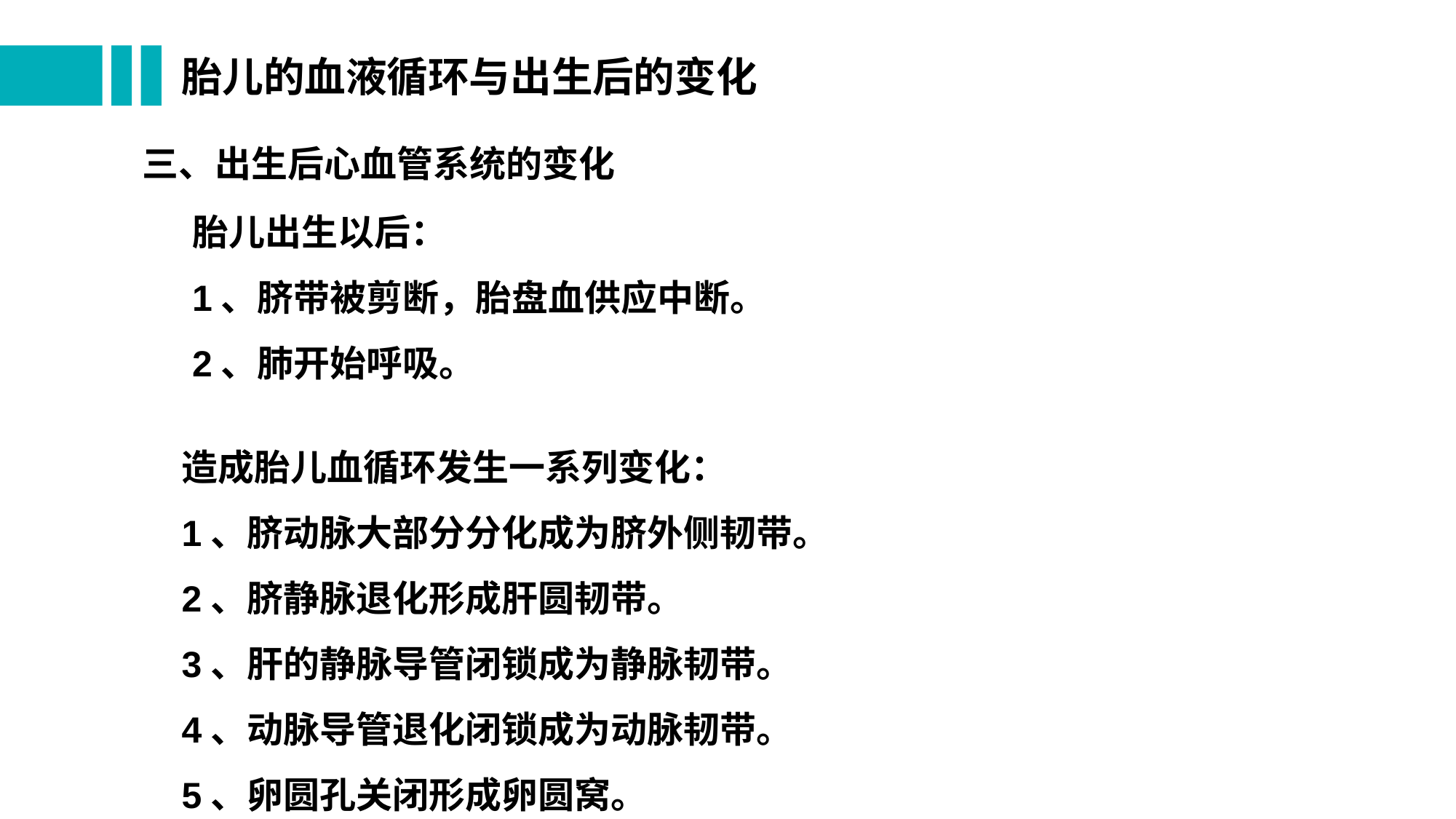

# 胎儿的血液循环与出生后的变化

三、出生后心血管系统的变化
胎儿出生以后：
1、脐带被剪断，胎盘血供应中断。
2、肺开始呼吸。
造成胎儿血循环发生一系列变化：
1、脐动脉大部分分化成为脐外侧韧带。
2、脐静脉退化形成肝圆韧带。
3、肝的静脉导管闭锁成为静脉韧带。
4、动脉导管退化闭锁成为动脉韧带。
5、卵圆孔关闭形成卵圆窝。